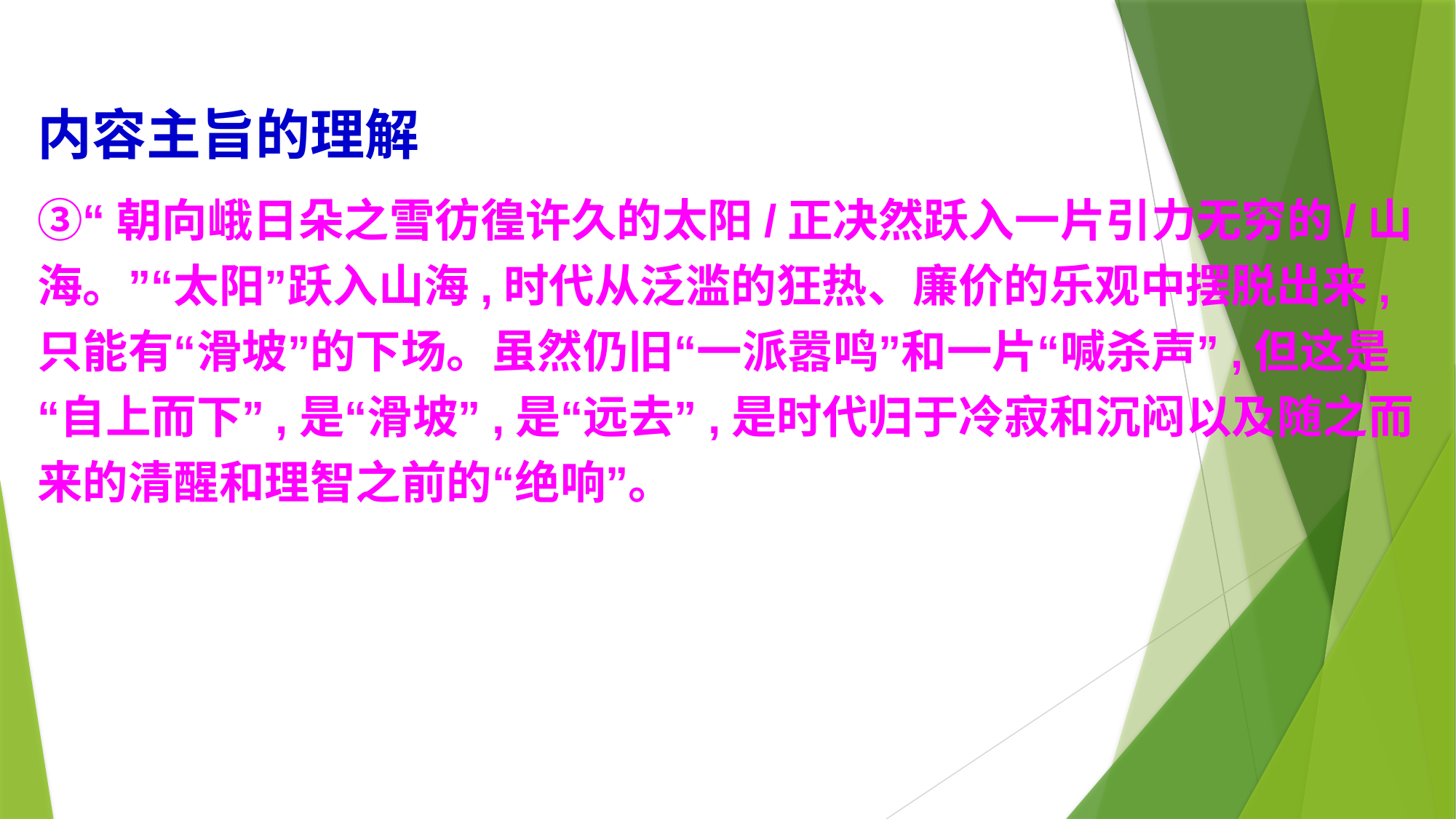

内容主旨的理解
③“朝向峨日朵之雪彷徨许久的太阳/正决然跃入一片引力无穷的/山海。”“太阳”跃入山海,时代从泛滥的狂热、廉价的乐观中摆脱出来,只能有“滑坡”的下场。虽然仍旧“一派嚣鸣”和一片“喊杀声”,但这是“自上而下”,是“滑坡”,是“远去”,是时代归于冷寂和沉闷以及随之而来的清醒和理智之前的“绝响”。